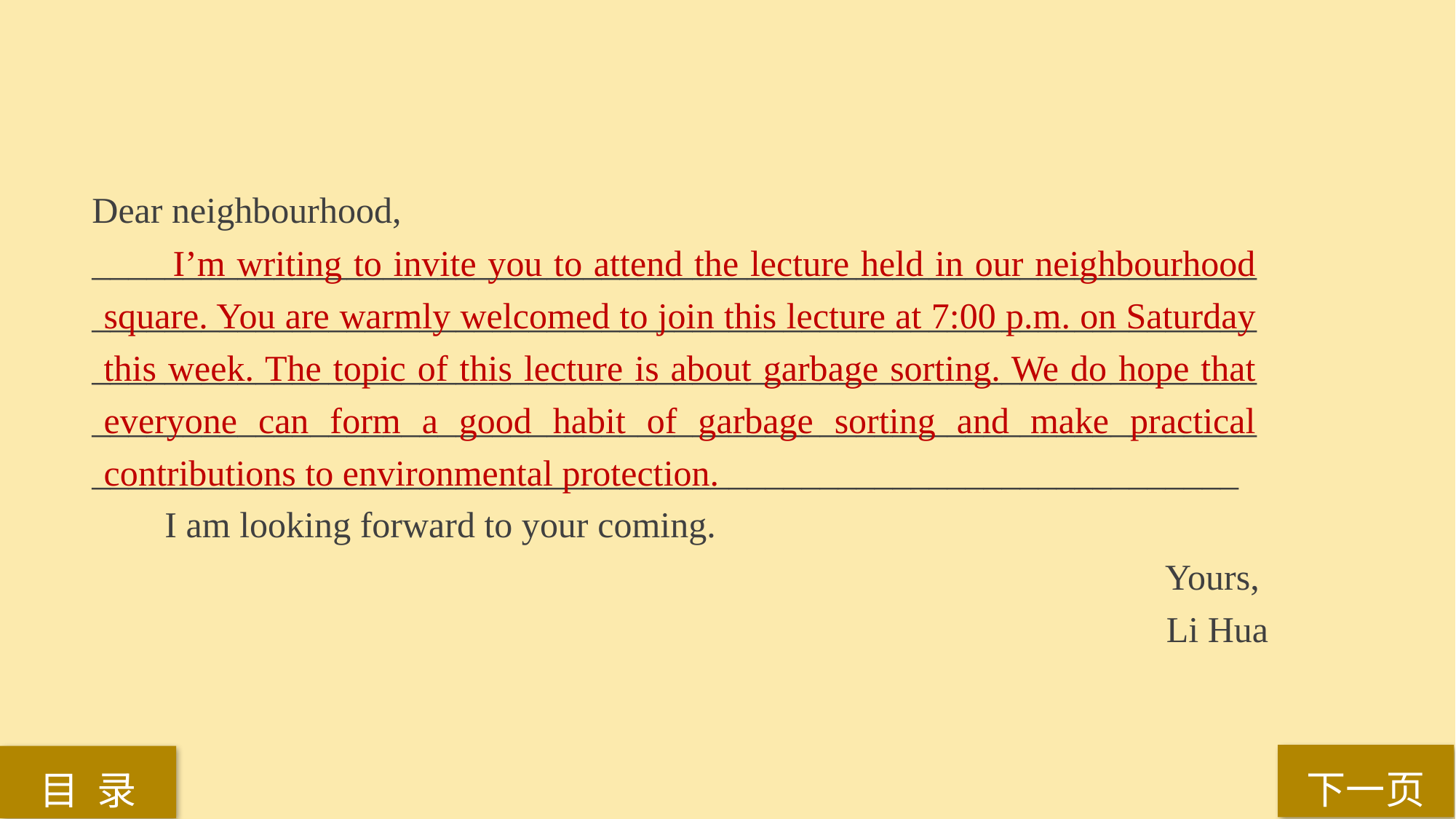

Dear neighbourhood,
________________________________________________________________
________________________________________________________________________________________________________________________________
_______________________________________________________________________________________________________________________________
        I am looking forward to your coming.
Yours,
Li Hua
      I’m writing to invite you to attend the lecture held in our neighbourhood square. You are warmly welcomed to join this lecture at 7:00 p.m. on Saturday this week. The topic of this lecture is about garbage sorting. We do hope that everyone can form a good habit of garbage sorting and make practical contributions to environmental protection.
下一页